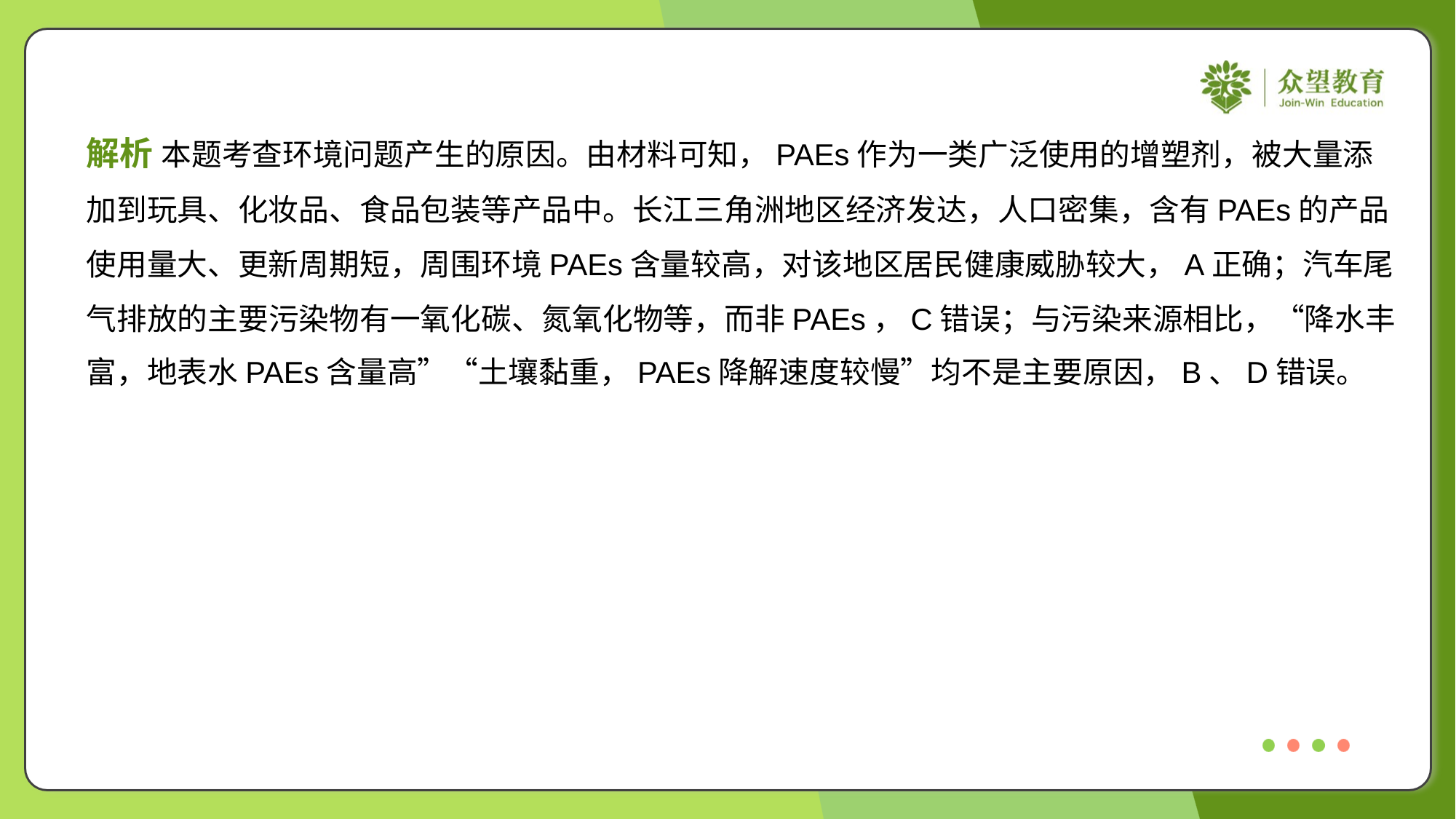

解析 本题考查环境问题产生的原因。由材料可知，PAEs作为一类广泛使用的增塑剂，被大量添
加到玩具、化妆品、食品包装等产品中。长江三角洲地区经济发达，人口密集，含有PAEs的产品
使用量大、更新周期短，周围环境PAEs含量较高，对该地区居民健康威胁较大，A正确；汽车尾
气排放的主要污染物有一氧化碳、氮氧化物等，而非PAEs，C错误；与污染来源相比，“降水丰
富，地表水PAEs含量高”“土壤黏重，PAEs降解速度较慢”均不是主要原因，B、D错误。